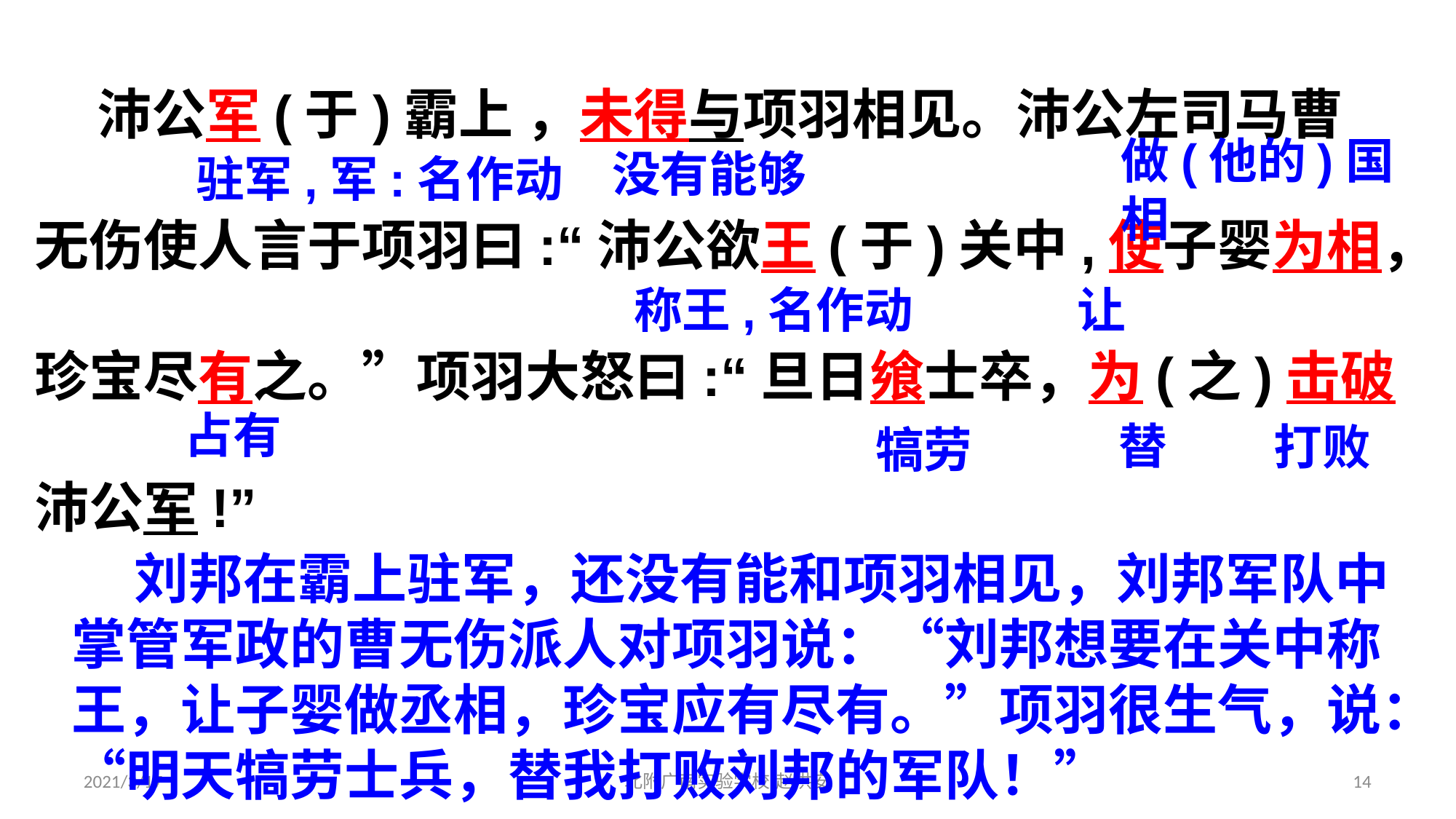

沛公军(于)霸上 ，未得与项羽相见。沛公左司马曹

无伤使人言于项羽曰:“沛公欲王(于)关中,使子婴为相，

珍宝尽有之。”项羽大怒曰:“旦日飨士卒，为(之)击破

沛公军!”
没有能够
驻军,军:名作动
做(他的)国相
让
称王,名作动
占有
替
打败
犒劳
    刘邦在霸上驻军，还没有能和项羽相见，刘邦军队中掌管军政的曹无伤派人对项羽说：“刘邦想要在关中称王，让子婴做丞相，珍宝应有尽有。”项羽很生气，说：“明天犒劳士兵，替我打败刘邦的军队！”
2021/3/17
北附广南实验学校 赵洪安
14